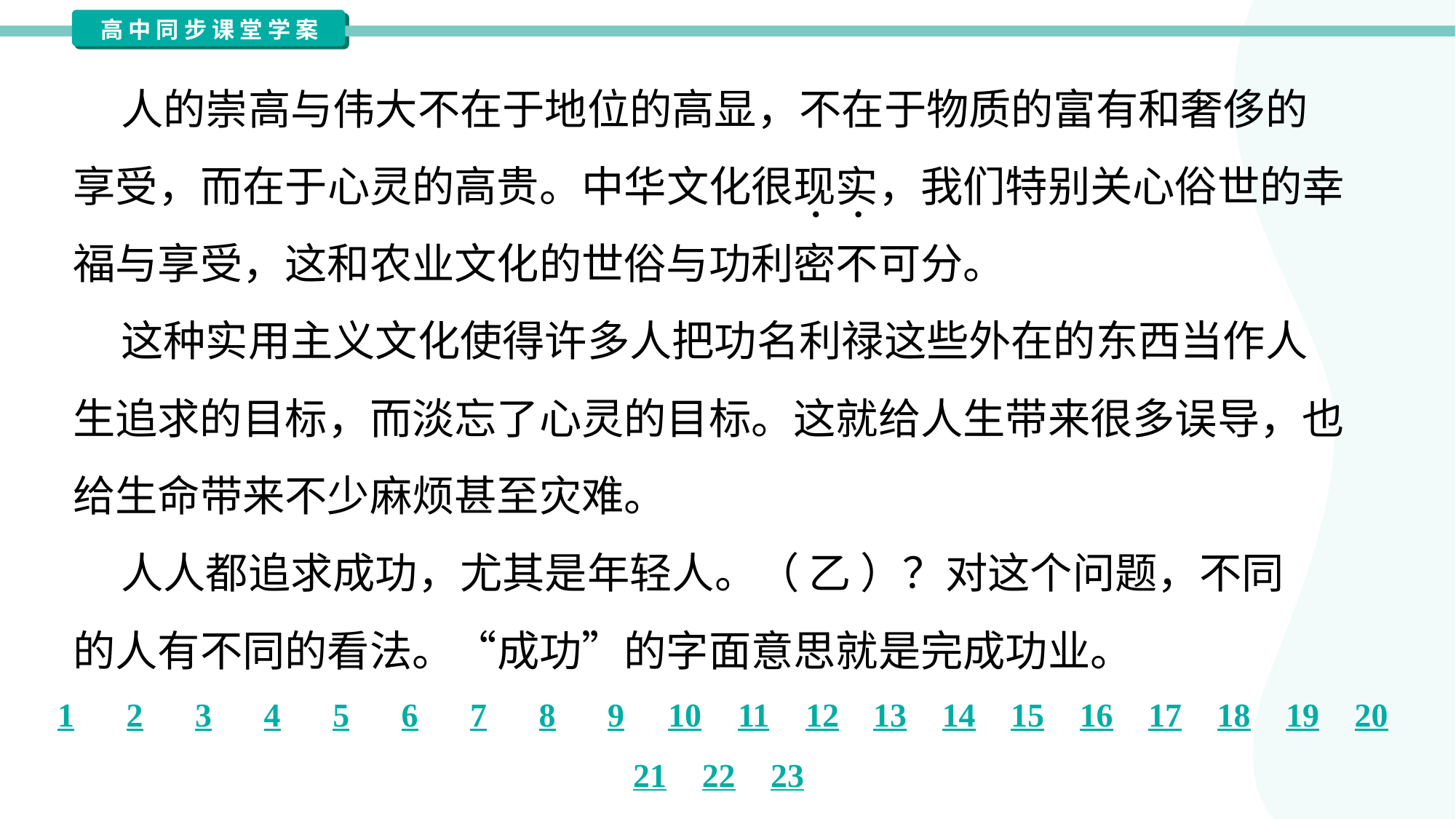

人的崇高与伟大不在于地位的高显，不在于物质的富有和奢侈的
享受，而在于心灵的高贵。中华文化很现实，我们特别关心俗世的幸
福与享受，这和农业文化的世俗与功利密不可分。
    这种实用主义文化使得许多人把功名利禄这些外在的东西当作人
生追求的目标，而淡忘了心灵的目标。这就给人生带来很多误导，也
给生命带来不少麻烦甚至灾难。
    人人都追求成功，尤其是年轻人。（ 乙 ）？对这个问题，不同
的人有不同的看法。“成功”的字面意思就是完成功业。